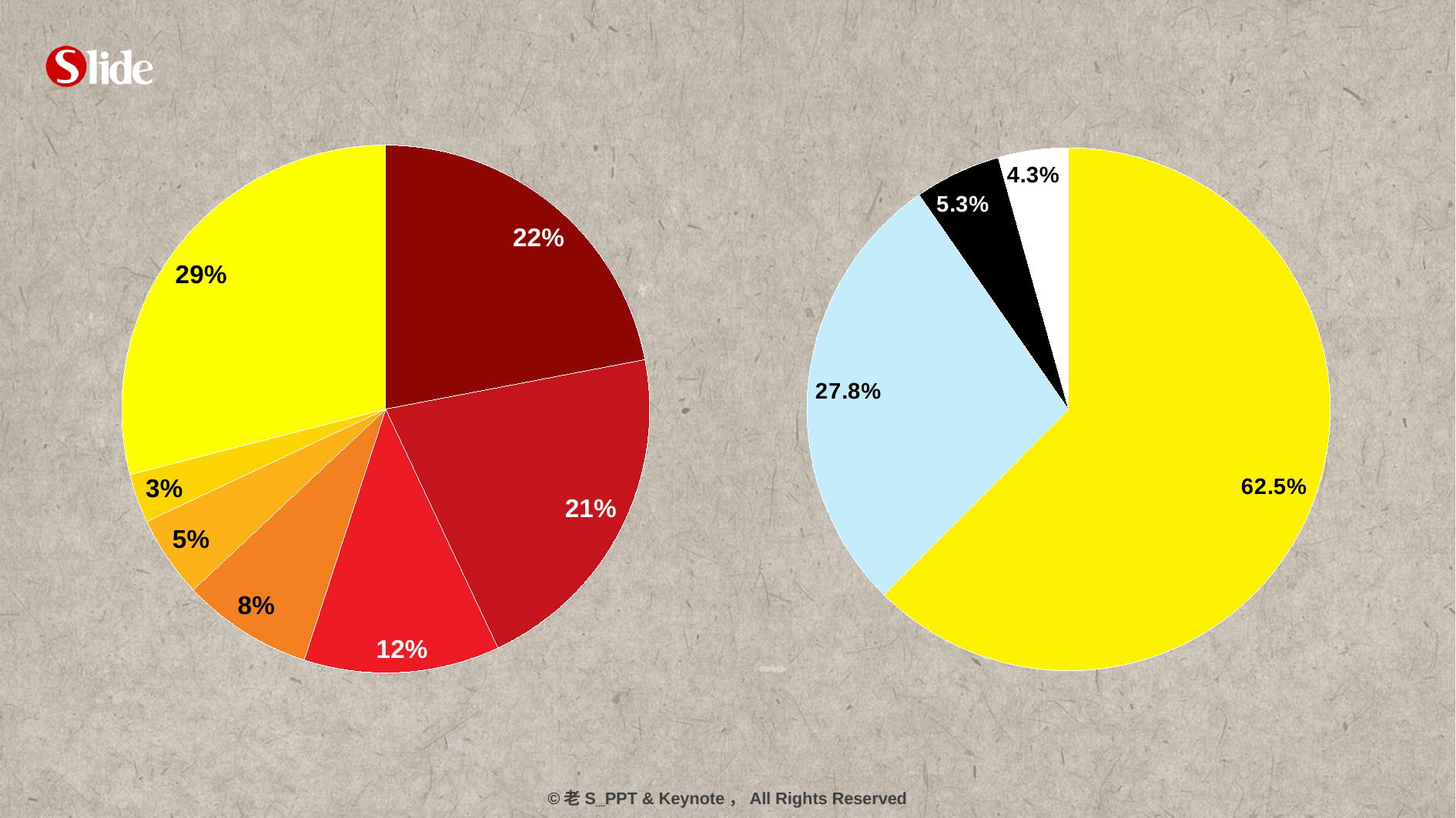

### Chart

| Category | 列1 |
|---|---|
| A | 22.0 |
| B | 21.0 |
| C | 12.0 |
| D | 8.0 |
| E | 5.0 |
| F | 3.0 |
| G | 29.0 |

### Chart

| Category | 列1 |
|---|---|
| A | 69.1 |
| B | 30.8 |
| C | 5.9 |
| D | 4.8 |